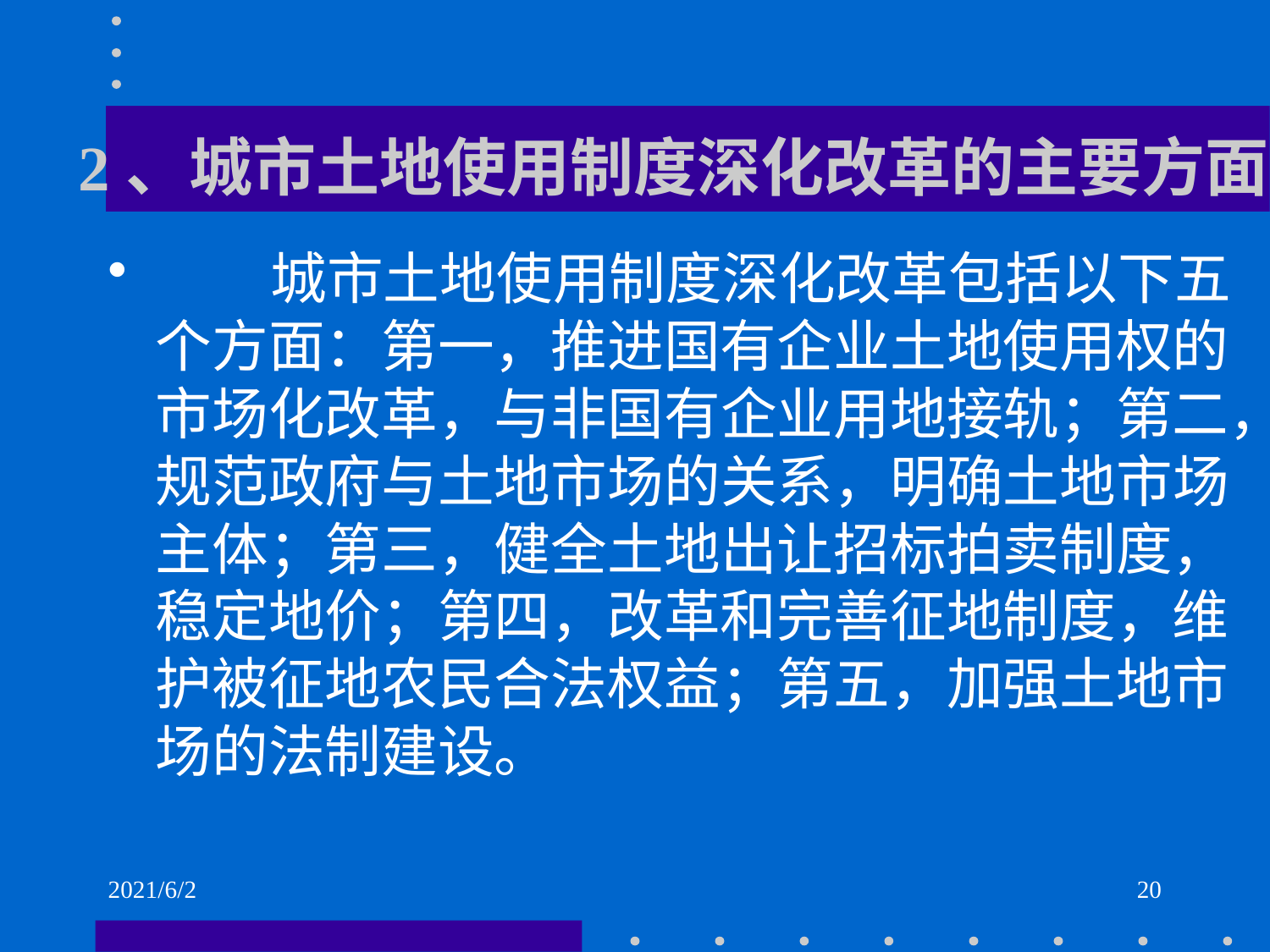

# 2、城市土地使用制度深化改革的主要方面
        城市土地使用制度深化改革包括以下五个方面：第一，推进国有企业土地使用权的市场化改革，与非国有企业用地接轨；第二，规范政府与土地市场的关系，明确土地市场主体；第三，健全土地出让招标拍卖制度，稳定地价；第四，改革和完善征地制度，维护被征地农民合法权益；第五，加强土地市场的法制建设。
2021/6/2
20